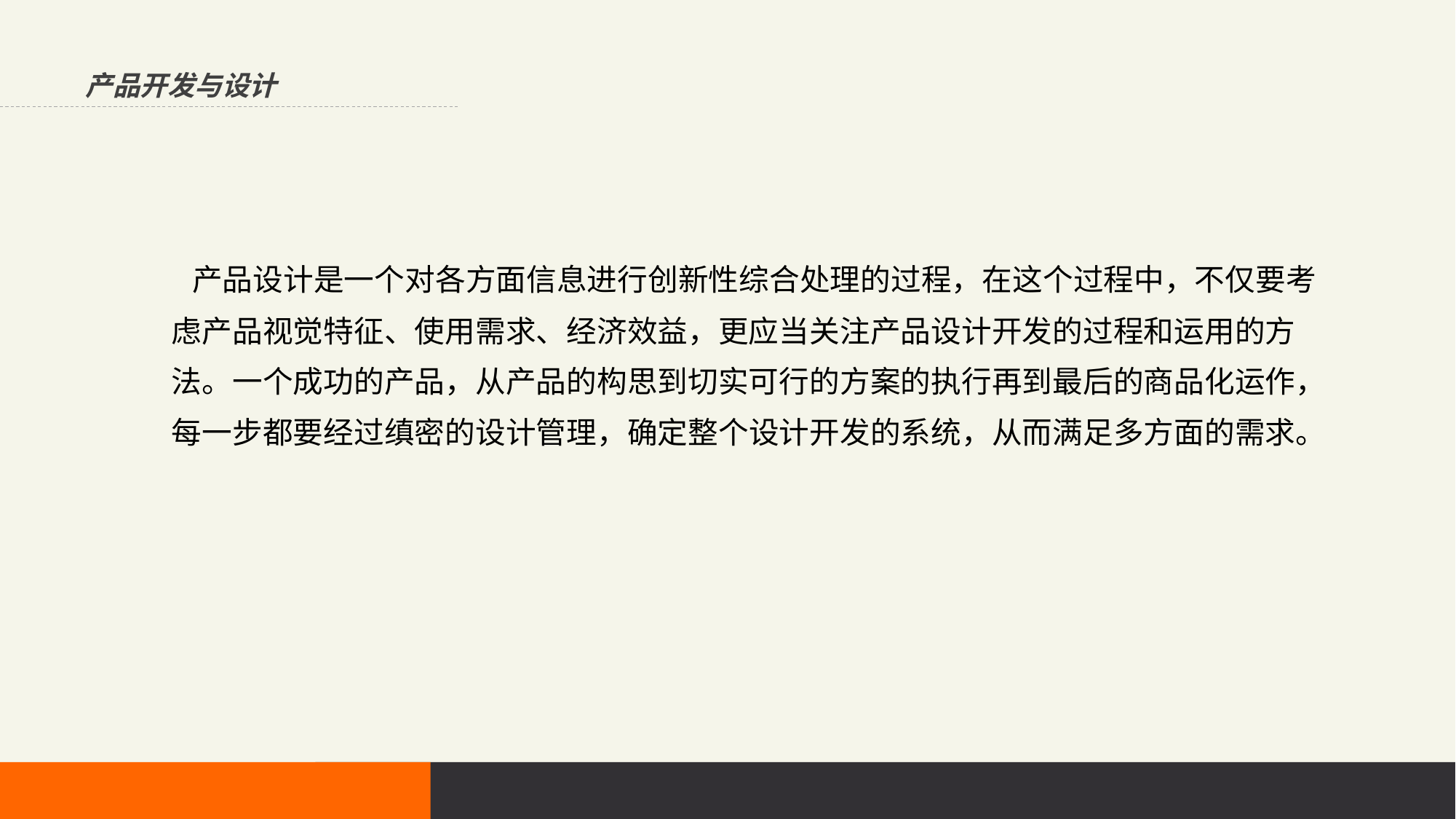

产品开发与设计
  产品设计是一个对各方面信息进行创新性综合处理的过程，在这个过程中，不仅要考虑产品视觉特征、使用需求、经济效益，更应当关注产品设计开发的过程和运用的方法。一个成功的产品，从产品的构思到切实可行的方案的执行再到最后的商品化运作，每一步都要经过缜密的设计管理，确定整个设计开发的系统，从而满足多方面的需求。